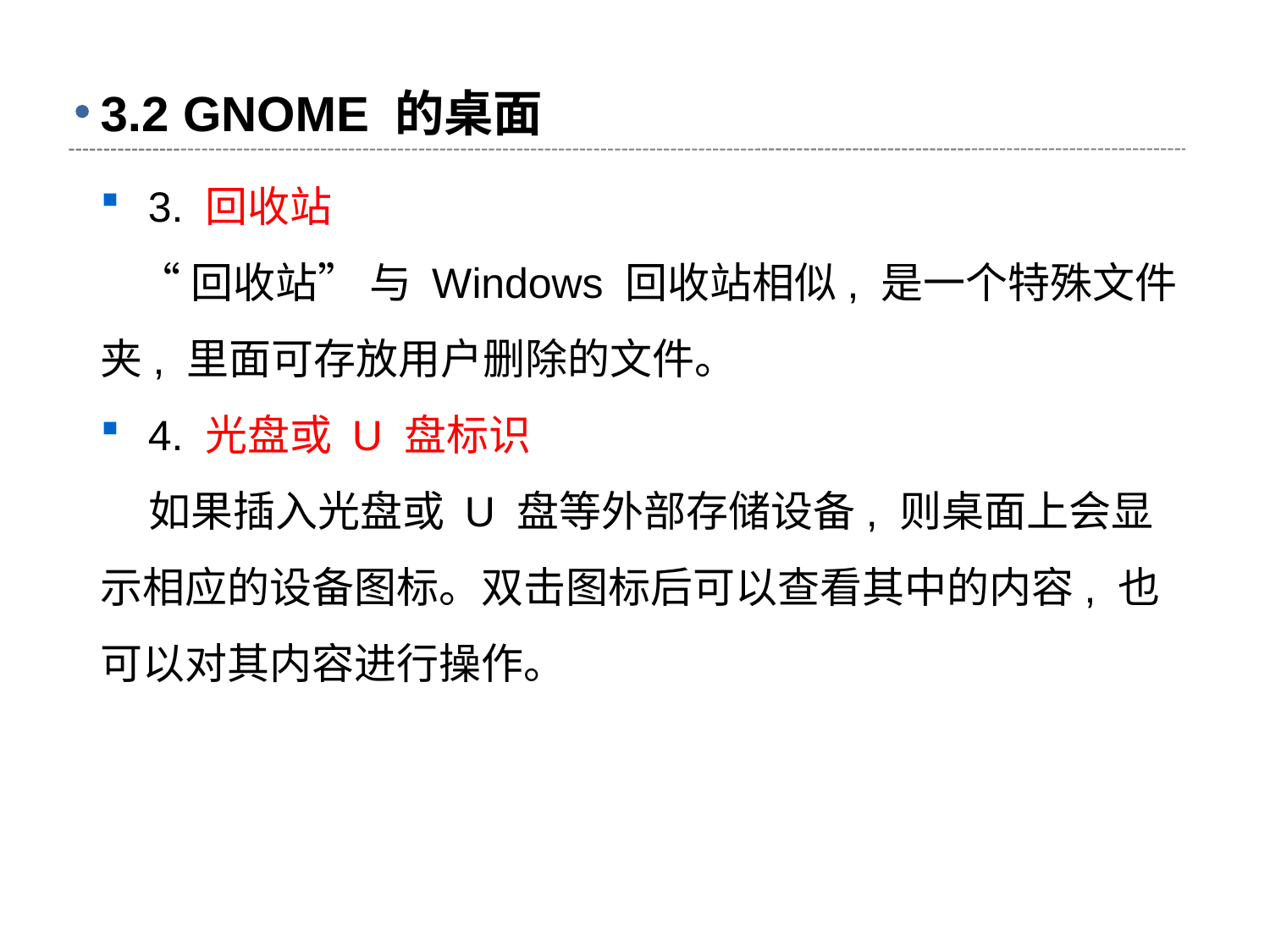

# 3.2 GNOME 的桌面
3. 回收站
    “回收站” 与 Windows 回收站相似, 是一个特殊文件夹, 里面可存放用户删除的文件。
4. 光盘或 U 盘标识
    如果插入光盘或 U 盘等外部存储设备, 则桌面上会显示相应的设备图标。双击图标后可以查看其中的内容, 也可以对其内容进行操作。